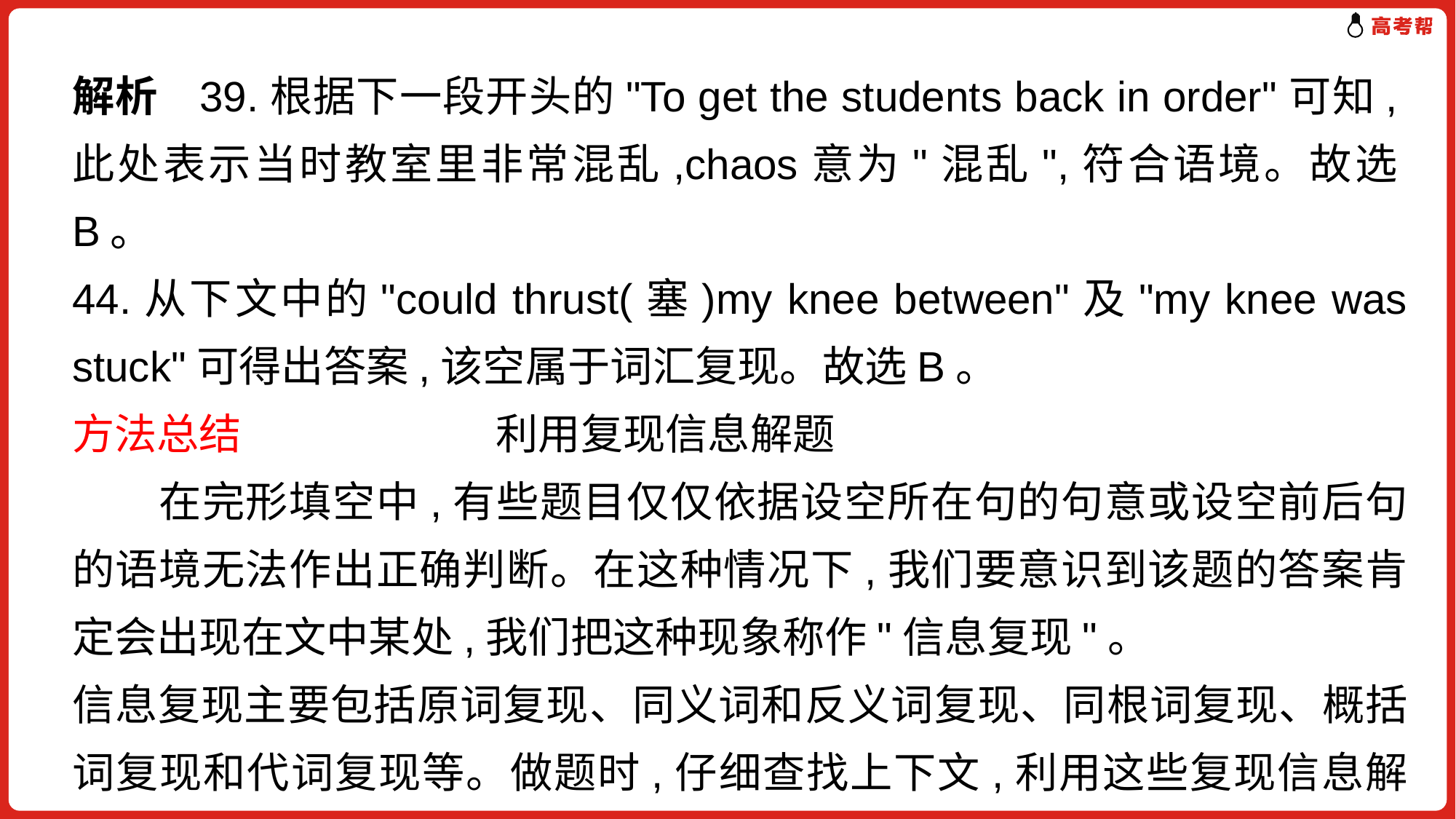

解析   39.根据下一段开头的"To get the students back in order"可知,此处表示当时教室里非常混乱,chaos意为"混乱",符合语境。故选B。
44.从下文中的"could thrust(塞)my knee between"及"my knee was stuck"可得出答案,该空属于词汇复现。故选B。
方法总结　　　　　　利用复现信息解题
　　在完形填空中,有些题目仅仅依据设空所在句的句意或设空前后句的语境无法作出正确判断。在这种情况下,我们要意识到该题的答案肯定会出现在文中某处,我们把这种现象称作"信息复现"。
信息复现主要包括原词复现、同义词和反义词复现、同根词复现、概括词复现和代词复现等。做题时,仔细查找上下文,利用这些复现信息解题,往往又快又准。